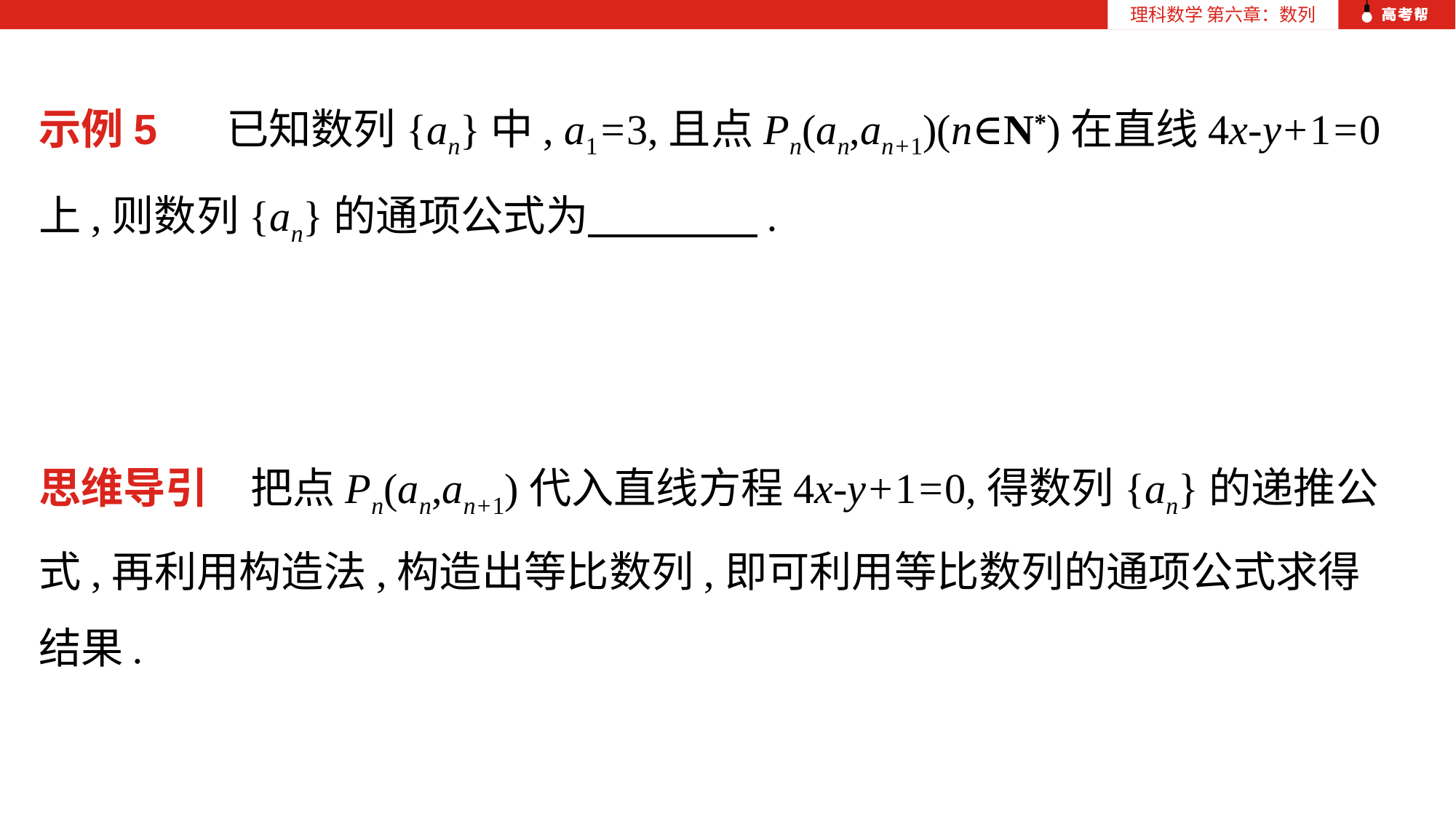

示例5     已知数列{an}中, a1=3,且点Pn(an,an+1)(n∈N*)在直线4x-y+1=0上,则数列{an}的通项公式为　　　　.
思维导引　把点Pn(an,an+1)代入直线方程4x-y+1=0,得数列{an}的递推公式,再利用构造法,构造出等比数列,即可利用等比数列的通项公式求得结果.